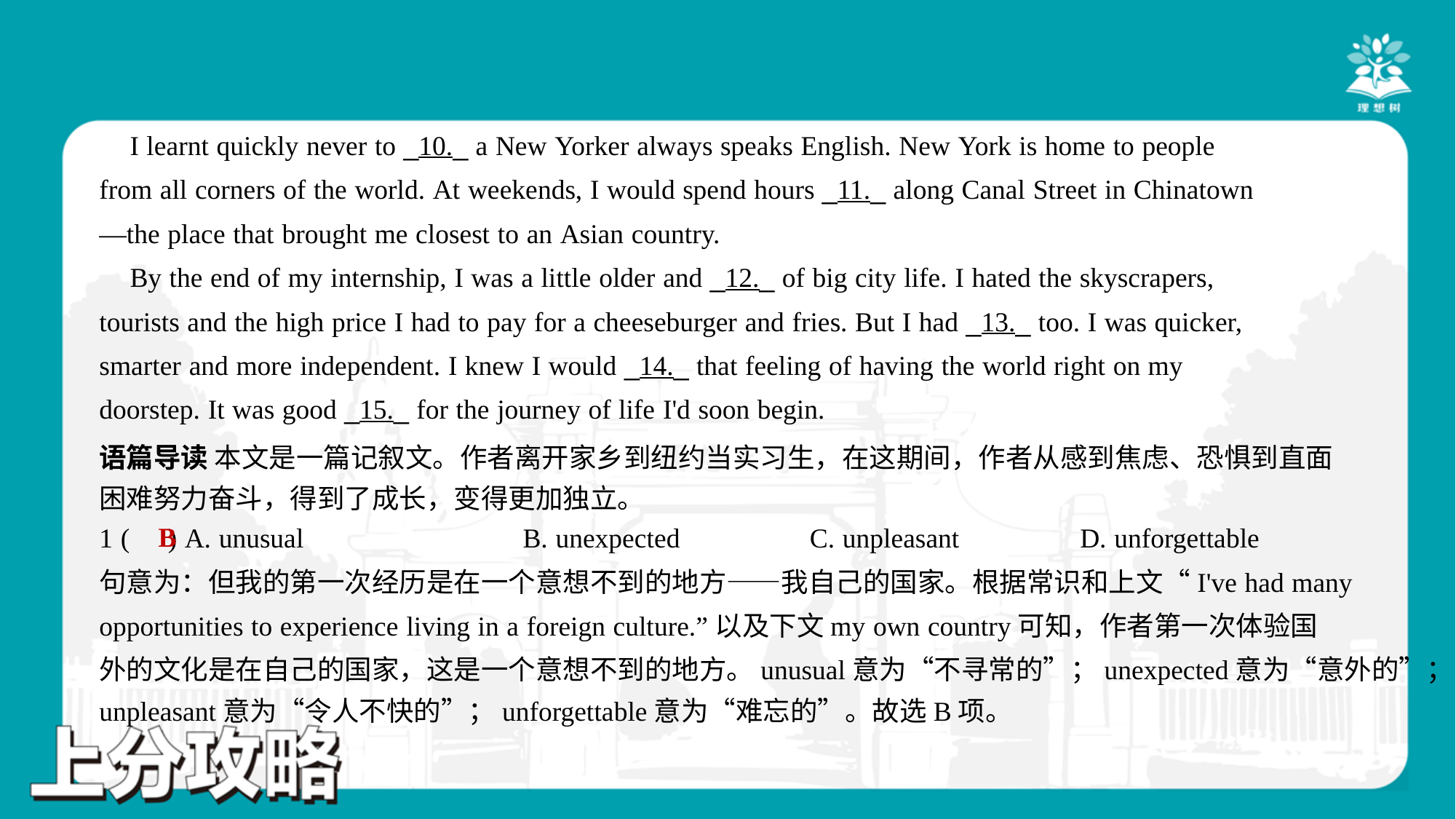

I learnt quickly never to _10._ a New Yorker always speaks English. New York is home to people
from all corners of the world. At weekends, I would spend hours _11._ along Canal Street in Chinatown
—the place that brought me closest to an Asian country.
    By the end of my internship, I was a little older and _12._ of big city life. I hated the skyscrapers,
tourists and the high price I had to pay for a cheeseburger and fries. But I had _13._ too. I was quicker,
smarter and more independent. I knew I would _14._ that feeling of having the world right on my
doorstep. It was good _15._ for the journey of life I'd soon begin.#6
语篇导读 本文是一篇记叙文。作者离开家乡到纽约当实习生，在这期间，作者从感到焦虑、恐惧到直面
困难努力奋斗，得到了成长，变得更加独立。
B
1 (     ) A. unusual	B. unexpected	C. unpleasant	D. unforgettable
句意为：但我的第一次经历是在一个意想不到的地方——我自己的国家。根据常识和上文“I've had many
opportunities to experience living in a foreign culture.”以及下文my own country可知，作者第一次体验国
外的文化是在自己的国家，这是一个意想不到的地方。unusual意为“不寻常的”；unexpected意为“意外的”；
unpleasant意为“令人不快的”；unforgettable意为“难忘的”。故选B项。